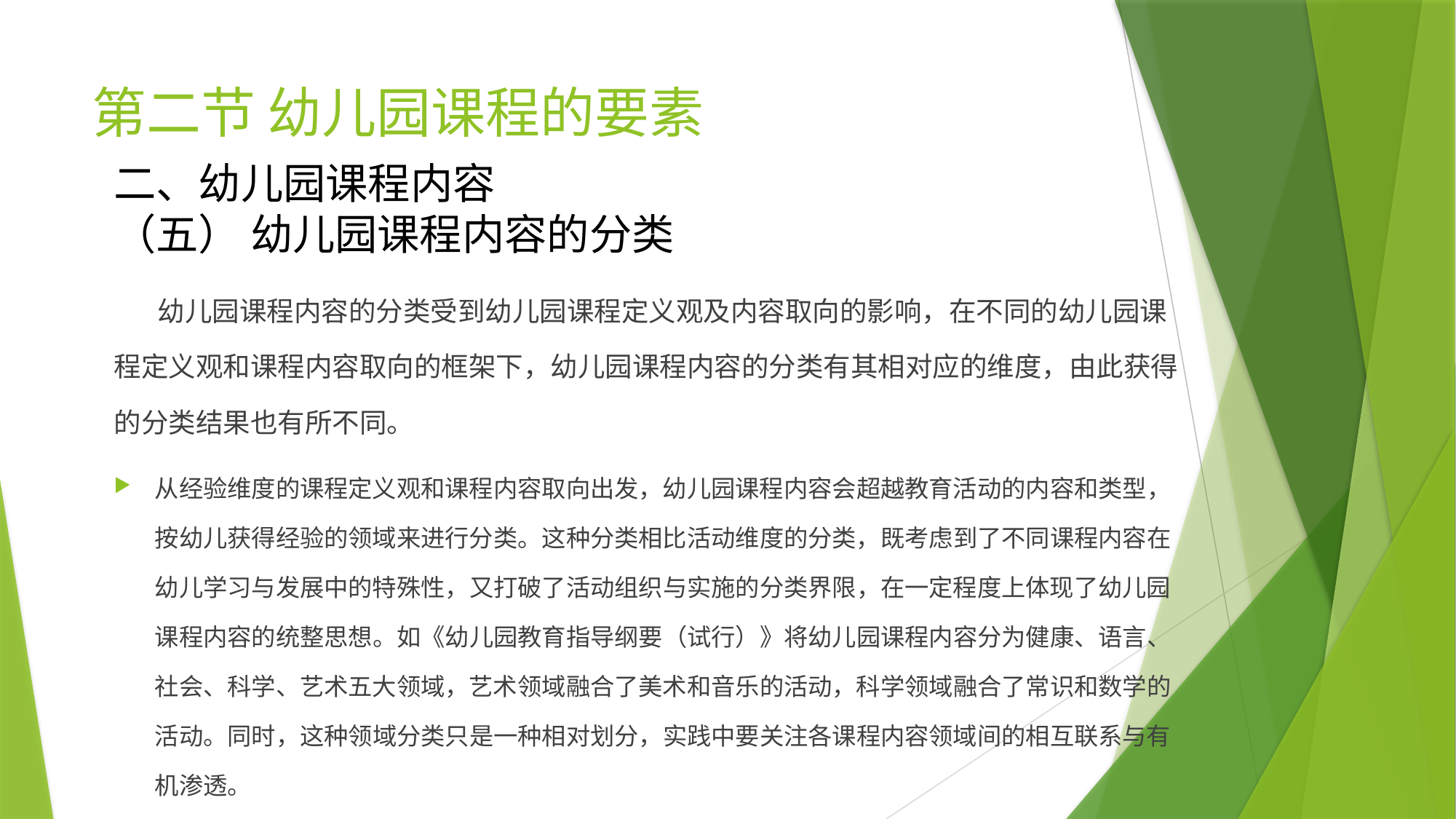

# 第二节 幼儿园课程的要素
二、幼儿园课程内容
（五） 幼儿园课程内容的分类
      幼儿园课程内容的分类受到幼儿园课程定义观及内容取向的影响，在不同的幼儿园课程定义观和课程内容取向的框架下，幼儿园课程内容的分类有其相对应的维度，由此获得的分类结果也有所不同。
从经验维度的课程定义观和课程内容取向出发，幼儿园课程内容会超越教育活动的内容和类型，按幼儿获得经验的领域来进行分类。这种分类相比活动维度的分类，既考虑到了不同课程内容在幼儿学习与发展中的特殊性，又打破了活动组织与实施的分类界限，在一定程度上体现了幼儿园课程内容的统整思想。如《幼儿园教育指导纲要（试行）》将幼儿园课程内容分为健康、语言、社会、科学、艺术五大领域，艺术领域融合了美术和音乐的活动，科学领域融合了常识和数学的活动。同时，这种领域分类只是一种相对划分，实践中要关注各课程内容领域间的相互联系与有机渗透。